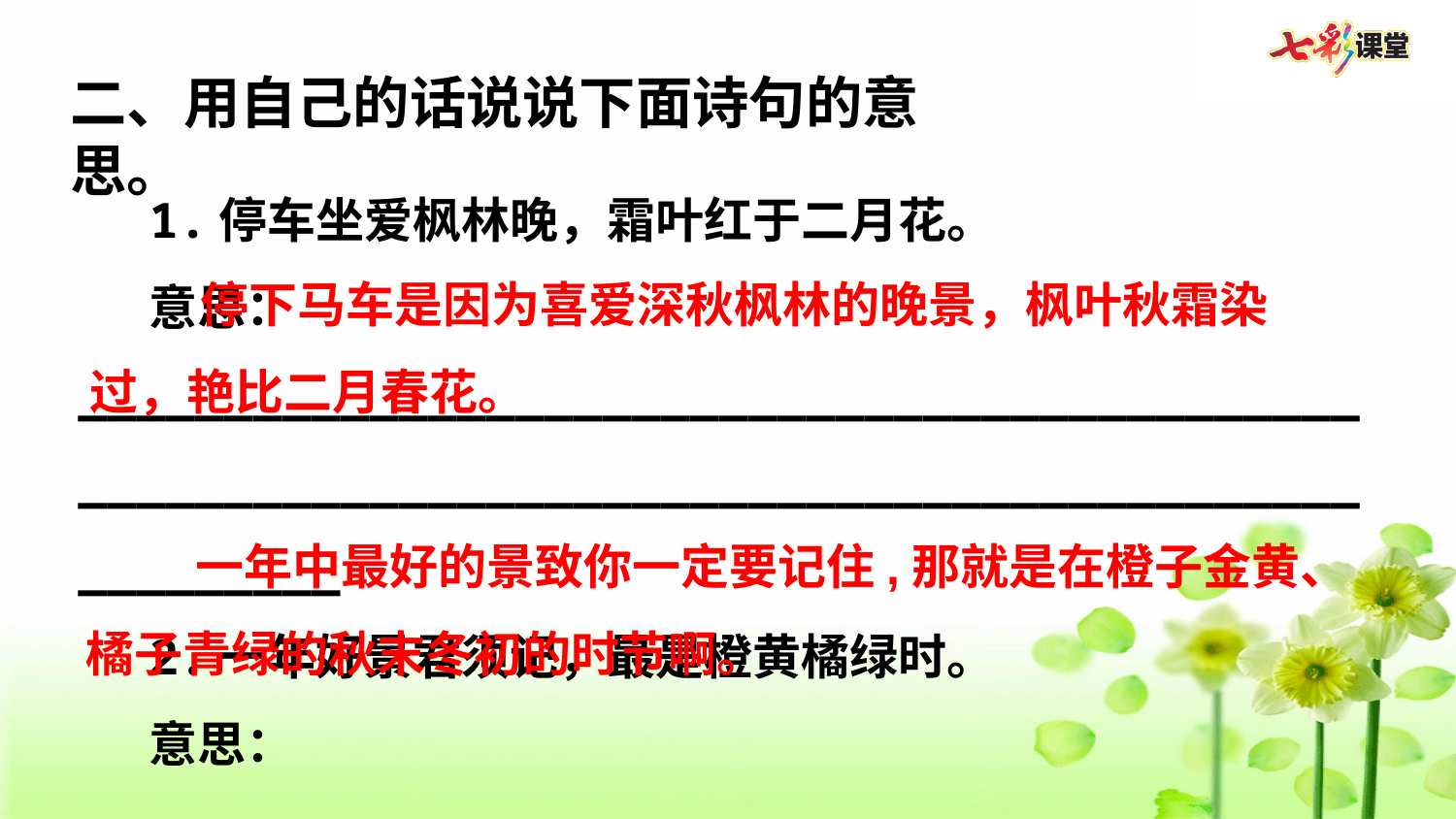

二、用自己的话说说下面诗句的意思。
1.停车坐爱枫林晚，霜叶红于二月花。
意思：_________________________________________________________________________________________________
2.一年好景君须记，最是橙黄橘绿时。
意思：_________________________________________________________________________________________________
         停下马车是因为喜爱深秋枫林的晚景，枫叶秋霜染过，艳比二月春花。
         一年中最好的景致你一定要记住,那就是在橙子金黄、橘子青绿的秋末冬初的时节啊。